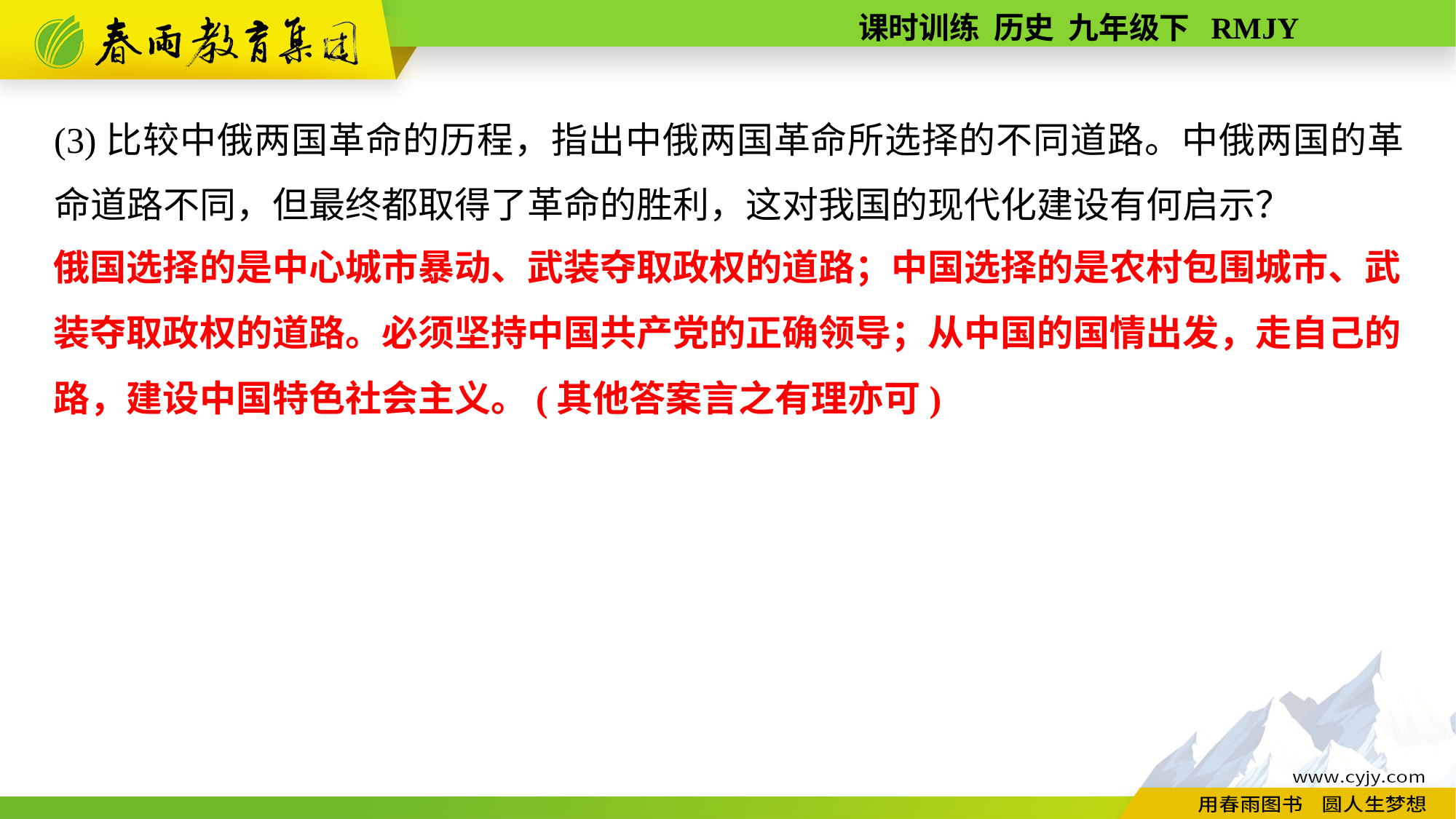

(3)比较中俄两国革命的历程，指出中俄两国革命所选择的不同道路。中俄两国的革命道路不同，但最终都取得了革命的胜利，这对我国的现代化建设有何启示？
俄国选择的是中心城市暴动、武装夺取政权的道路；中国选择的是农村包围城市、武装夺取政权的道路。必须坚持中国共产党的正确领导；从中国的国情出发，走自己的路，建设中国特色社会主义。(其他答案言之有理亦可)